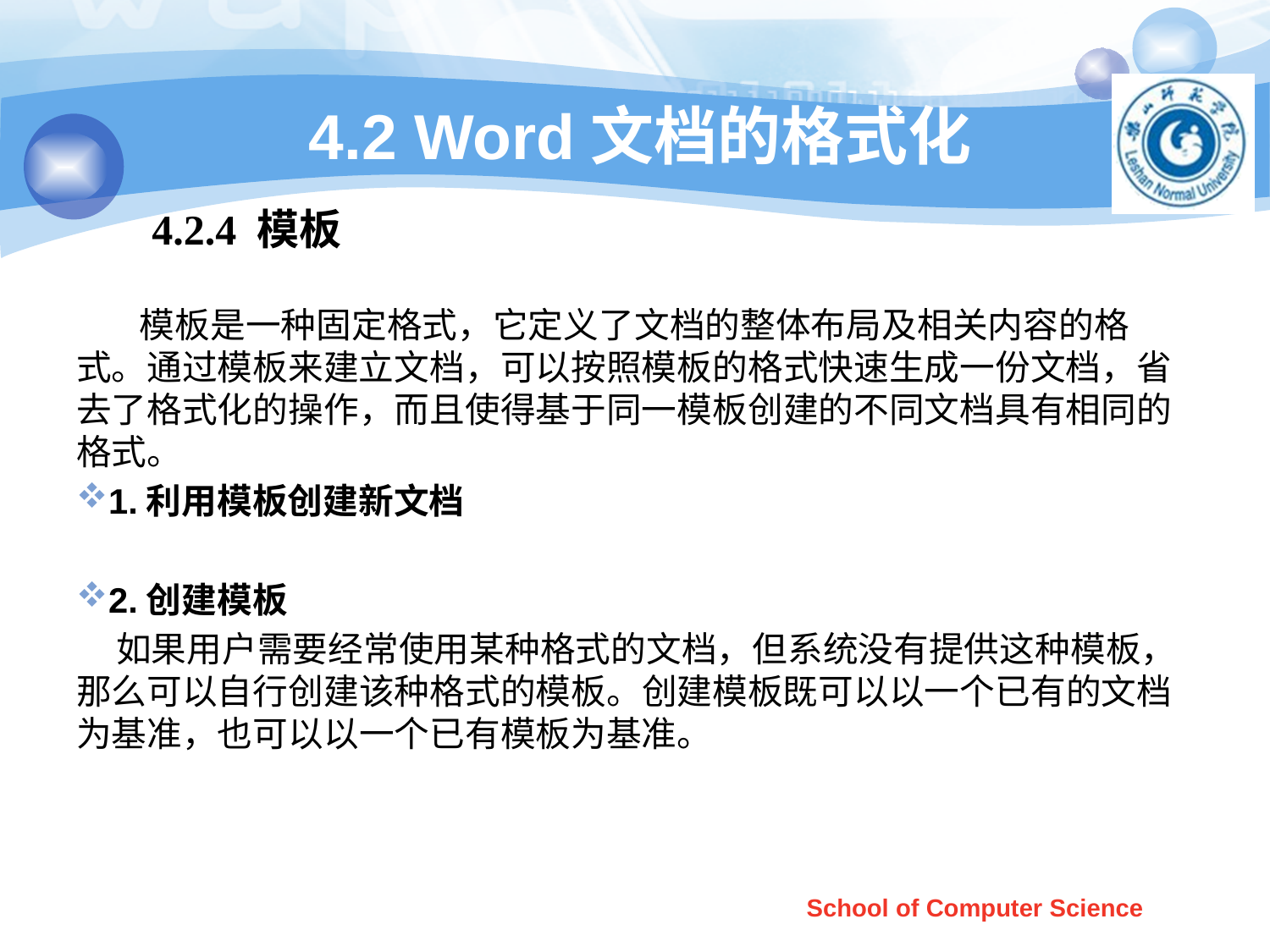

# 4.2 Word文档的格式化
4.2.4 模板
       模板是一种固定格式，它定义了文档的整体布局及相关内容的格式。通过模板来建立文档，可以按照模板的格式快速生成一份文档，省去了格式化的操作，而且使得基于同一模板创建的不同文档具有相同的格式。
1.利用模板创建新文档

2.创建模板
    如果用户需要经常使用某种格式的文档，但系统没有提供这种模板，那么可以自行创建该种格式的模板。创建模板既可以以一个已有的文档为基准，也可以以一个已有模板为基准。

School of Computer Science